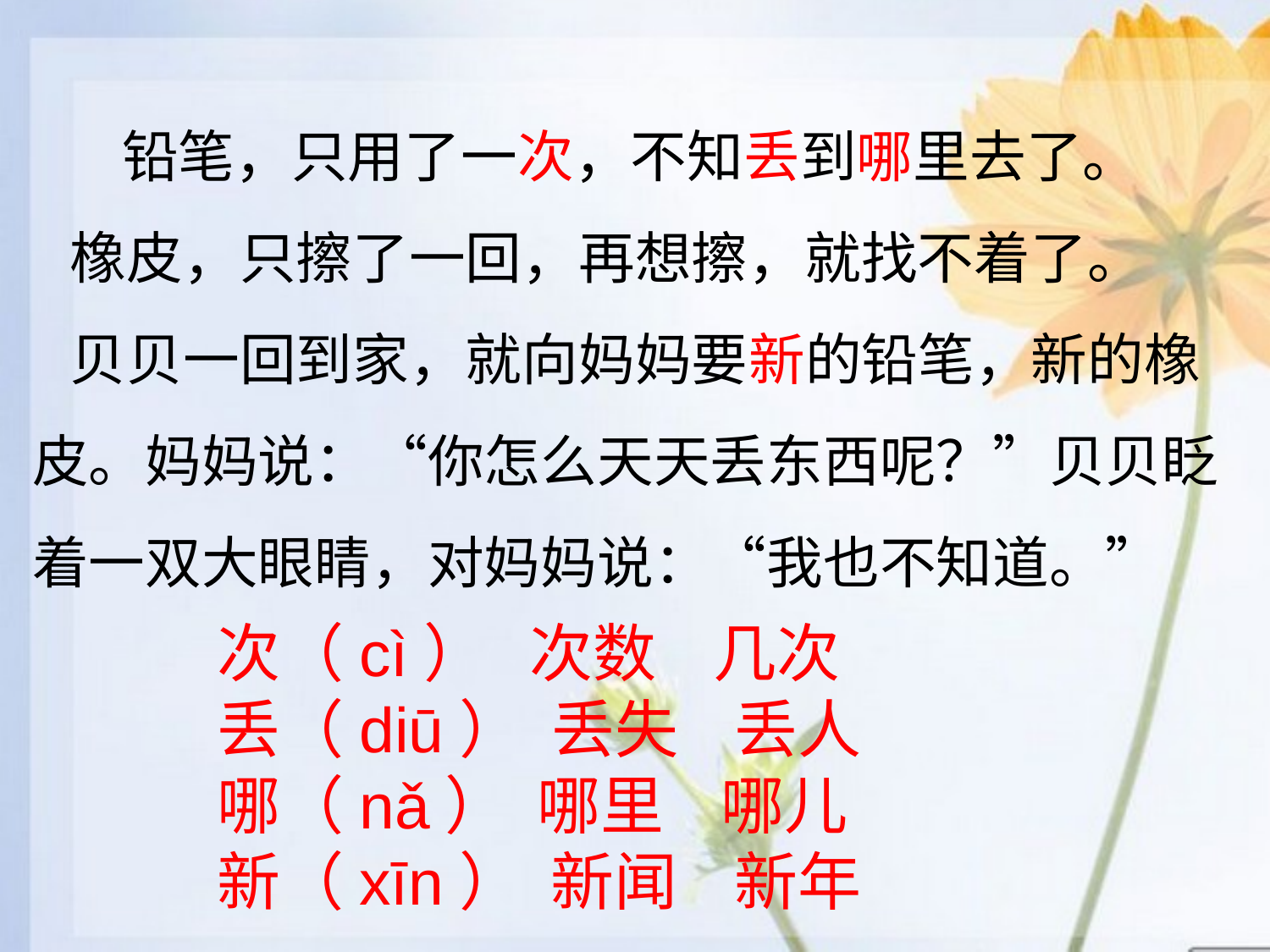

# 铅笔，只用了一次，不知丢到哪里去了。 橡皮，只擦了一回，再想擦，就找不着了。 贝贝一回到家，就向妈妈要新的铅笔，新的橡皮。妈妈说：“你怎么天天丢东西呢？”贝贝眨着一双大眼睛，对妈妈说：“我也不知道。”
次（cì）   次数    几次
丢（diū）  丢失    丢人
哪（nǎ）  哪里    哪儿
新（xīn）  新闻    新年